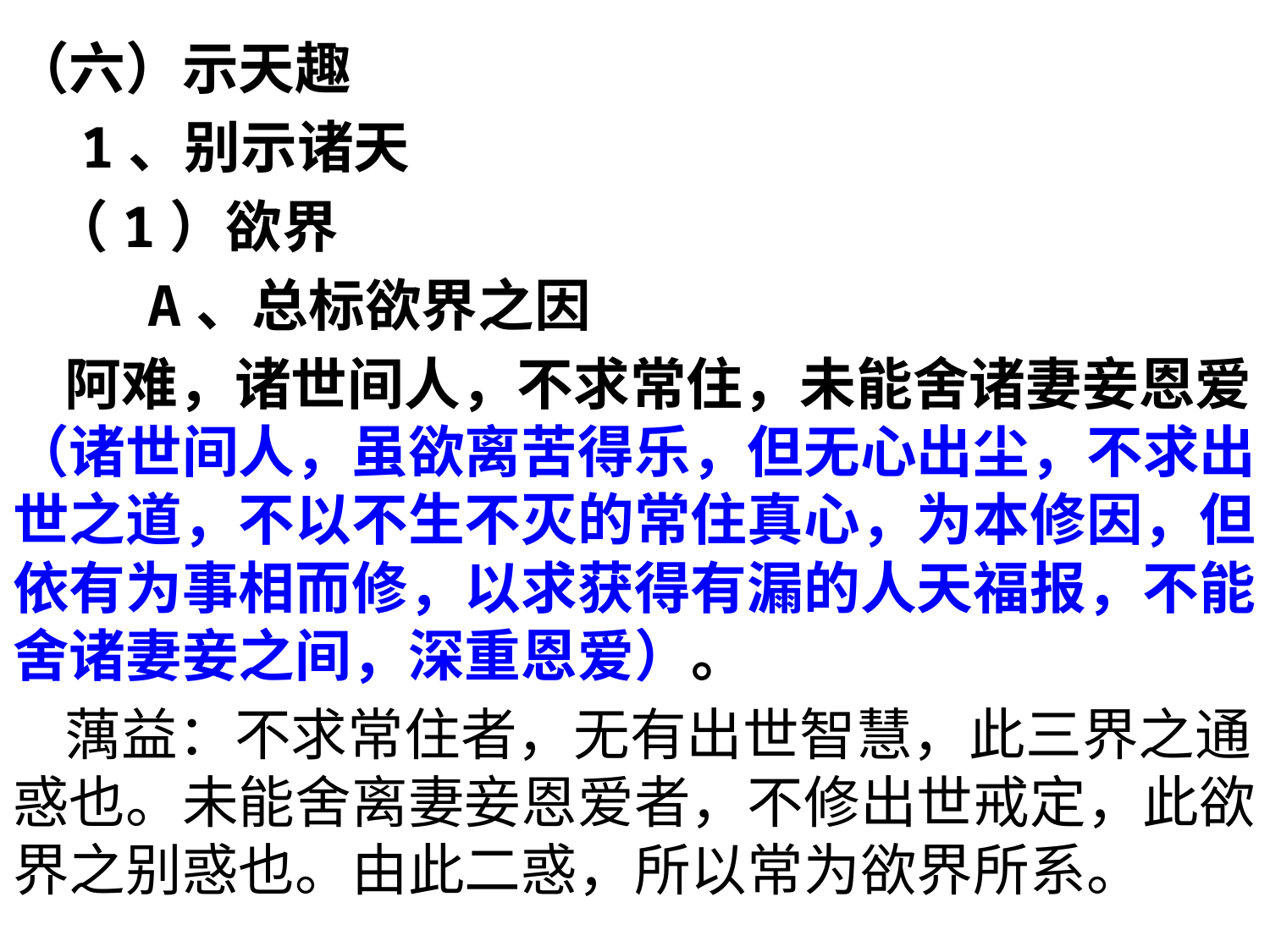

（六）示天趣
  1、别示诸天
  （1）欲界
    A、总标欲界之因
   阿难，诸世间人，不求常住，未能舍诸妻妾恩爱（诸世间人，虽欲离苦得乐，但无心出尘，不求出世之道，不以不生不灭的常住真心，为本修因，但依有为事相而修，以求获得有漏的人天福报，不能舍诸妻妾之间，深重恩爱）。
   蕅益：不求常住者，无有出世智慧，此三界之通惑也。未能舍离妻妾恩爱者，不修出世戒定，此欲界之别惑也。由此二惑，所以常为欲界所系。